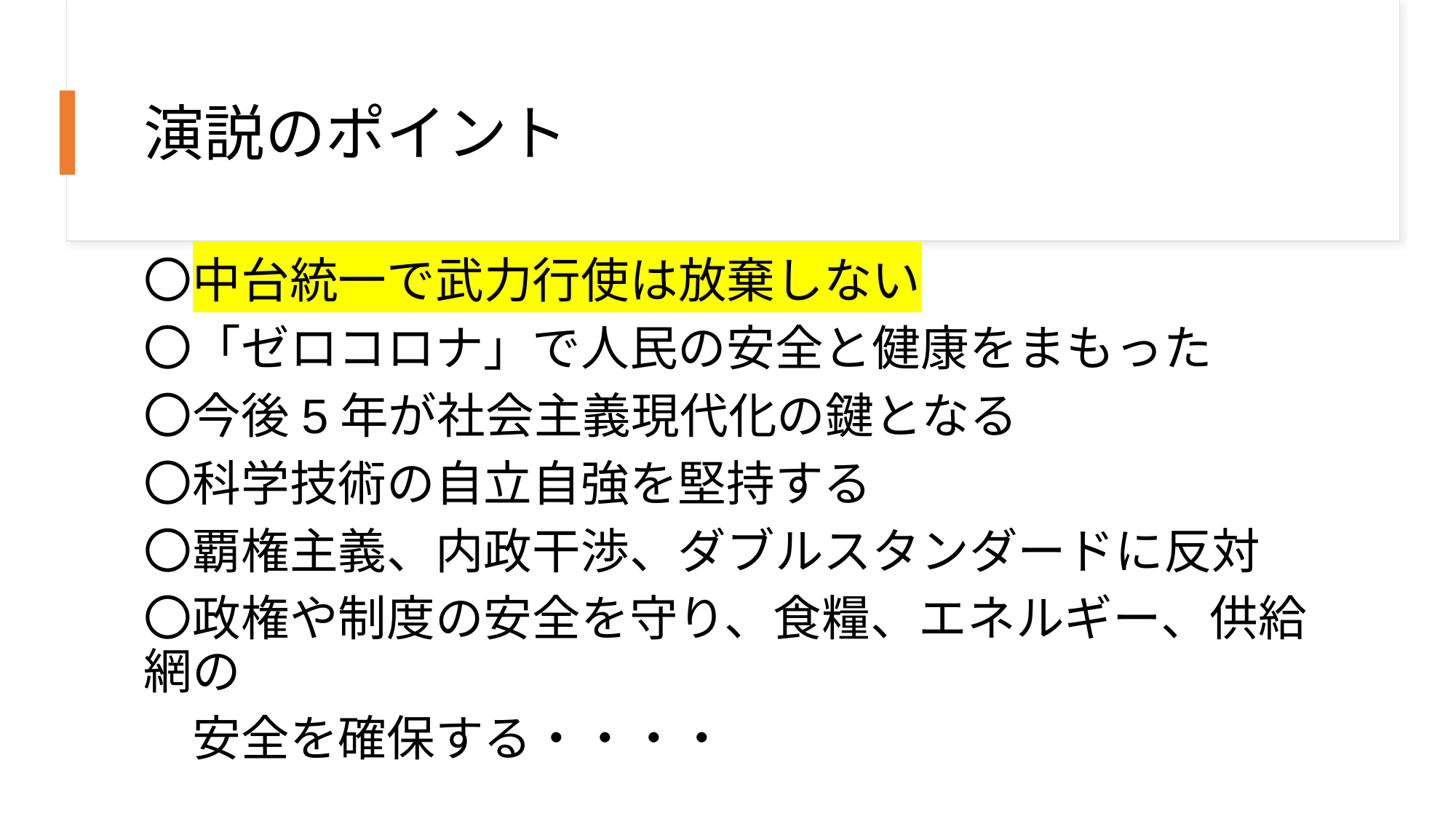

# 演説のポイント

〇中台統一で武力行使は放棄しない
〇「ゼロコロナ」で人民の安全と健康をまもった
〇今後5年が社会主義現代化の鍵となる
〇科学技術の自立自強を堅持する
〇覇権主義、内政干渉、ダブルスタンダードに反対
〇政権や制度の安全を守り、食糧、エネルギー、供給網の
　安全を確保する・・・・